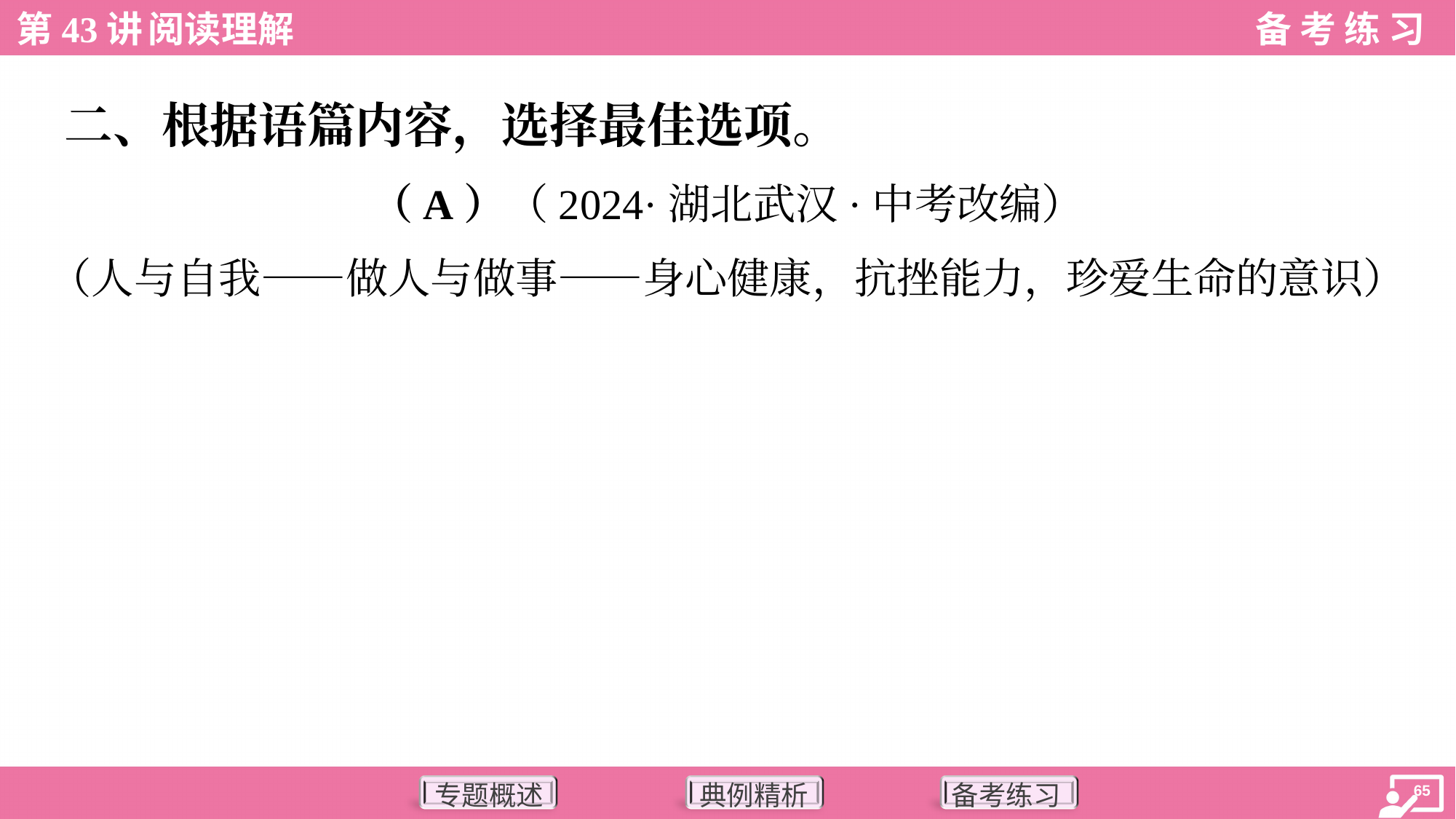

二、根据语篇内容，选择最佳选项。
（A）（2024·湖北武汉·中考改编）
（人与自我——做人与做事——身心健康，抗挫能力，珍爱生命的意识）